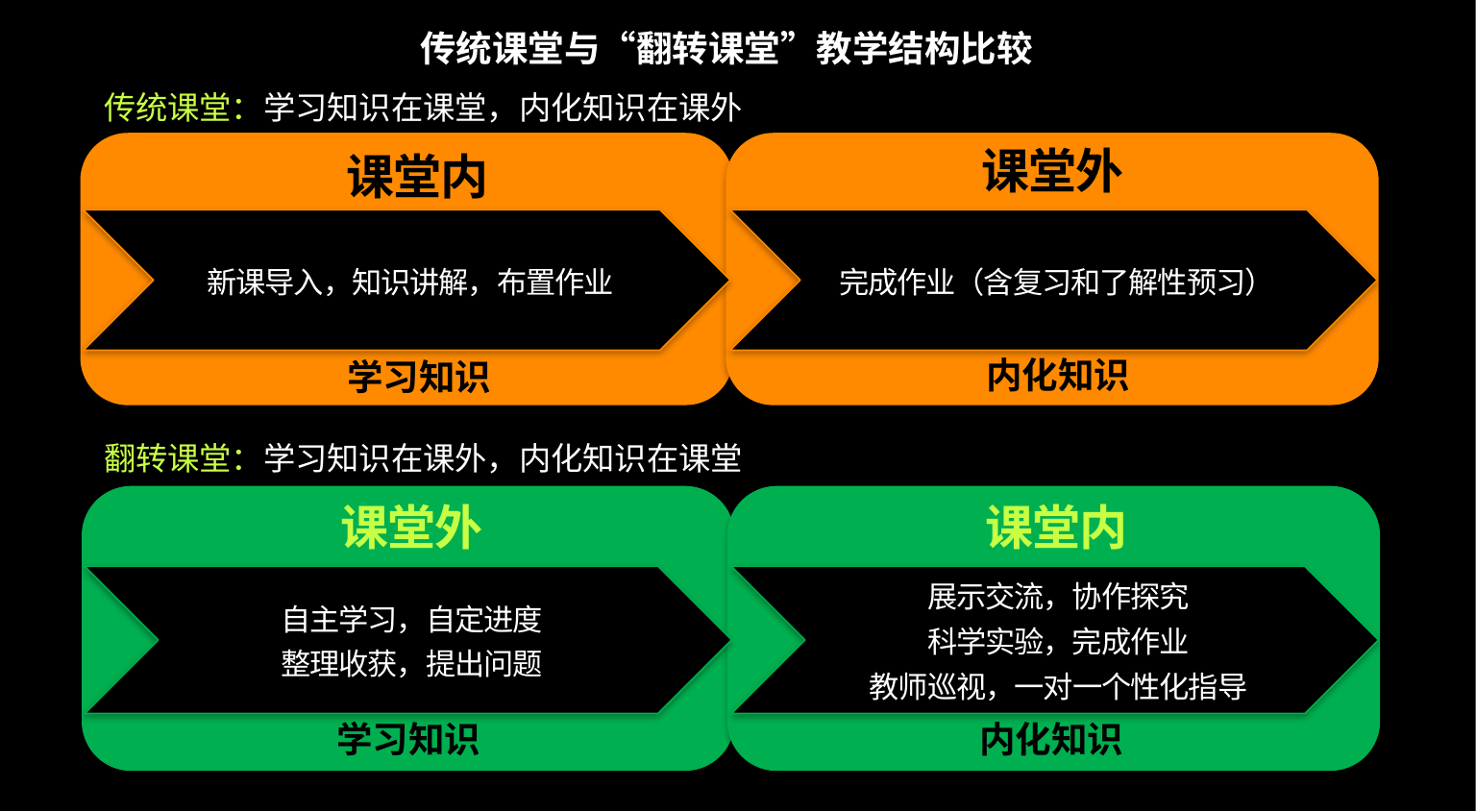

传统课堂与“翻转课堂”教学结构比较
传统课堂：学习知识在课堂，内化知识在课外
课堂外

课堂内
新课导入，知识讲解，布置作业
完成作业（含复习和了解性预习）
内化知识
学习知识
翻转课堂：学习知识在课外，内化知识在课堂

课堂外
课堂内
自主学习，自定进度
整理收获，提出问题
展示交流，协作探究
科学实验，完成作业
教师巡视，一对一个性化指导
学习知识
内化知识